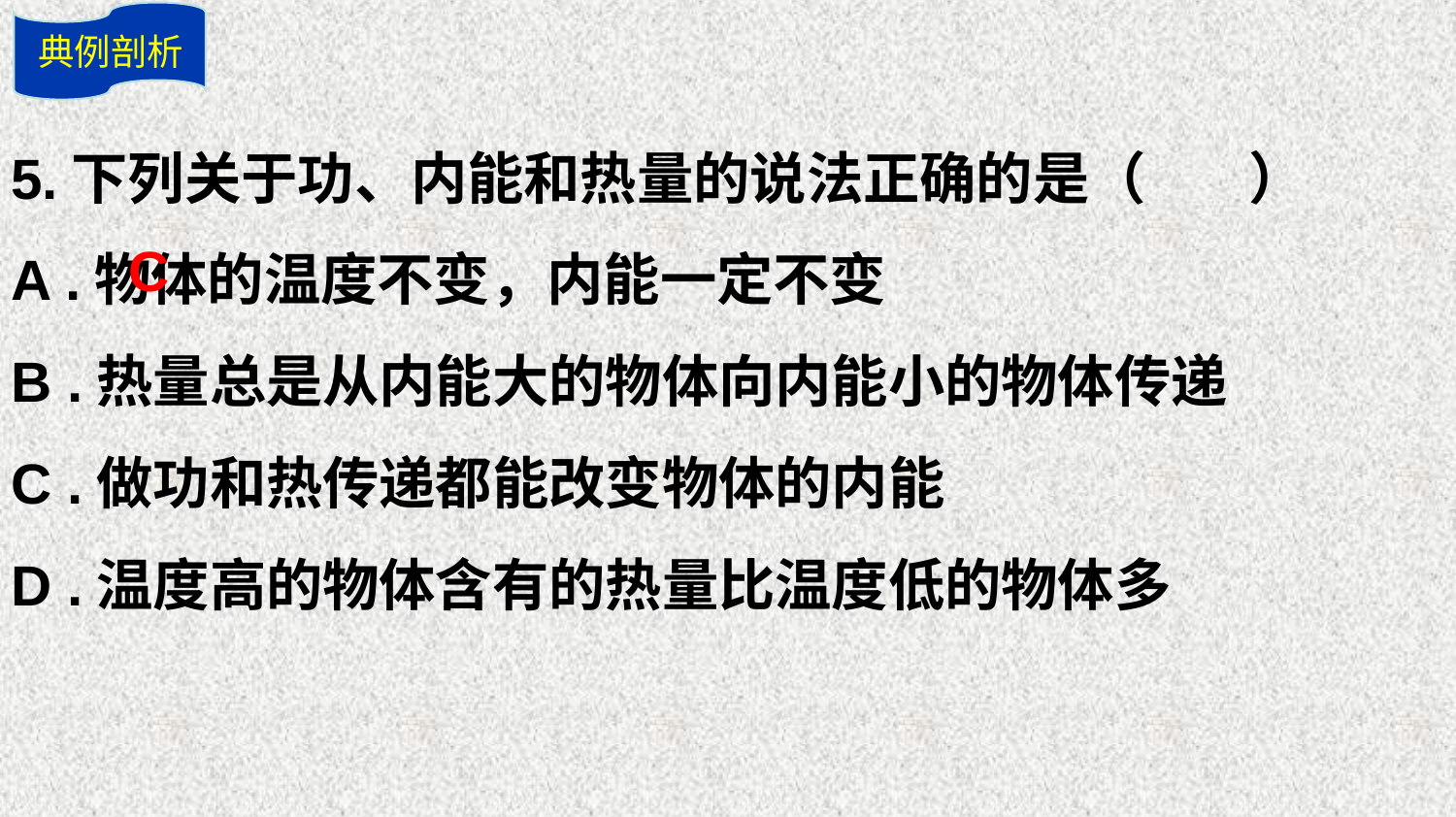

典例剖析
5.下列关于功、内能和热量的说法正确的是（        ）
A .物体的温度不变，内能一定不变
B .热量总是从内能大的物体向内能小的物体传递
C .做功和热传递都能改变物体的内能
D .温度高的物体含有的热量比温度低的物体多
C